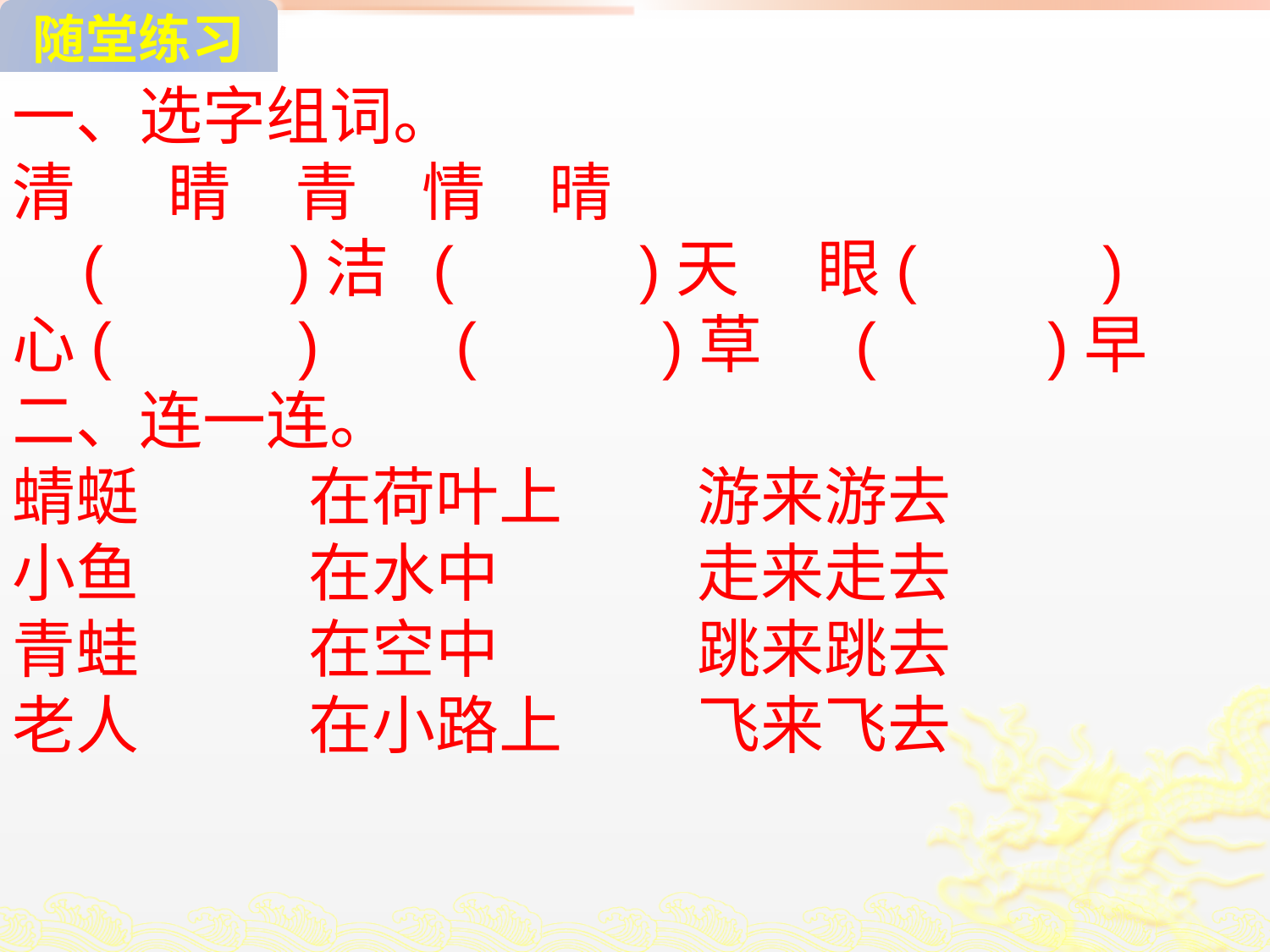

随堂练习
一、选字组词。
清　  睛　青　情　晴
    (　　  )洁  (　　  )天　 眼(　  　)
心(　　  )　   (　  　)草　 (　 　)早
二、连一连。
蜻蜓　　   在荷叶上　     游来游去
小鱼　　   在水中　　     走来走去
青蛙　　   在空中　　     跳来跳去
老人　　   在小路上　     飞来飞去